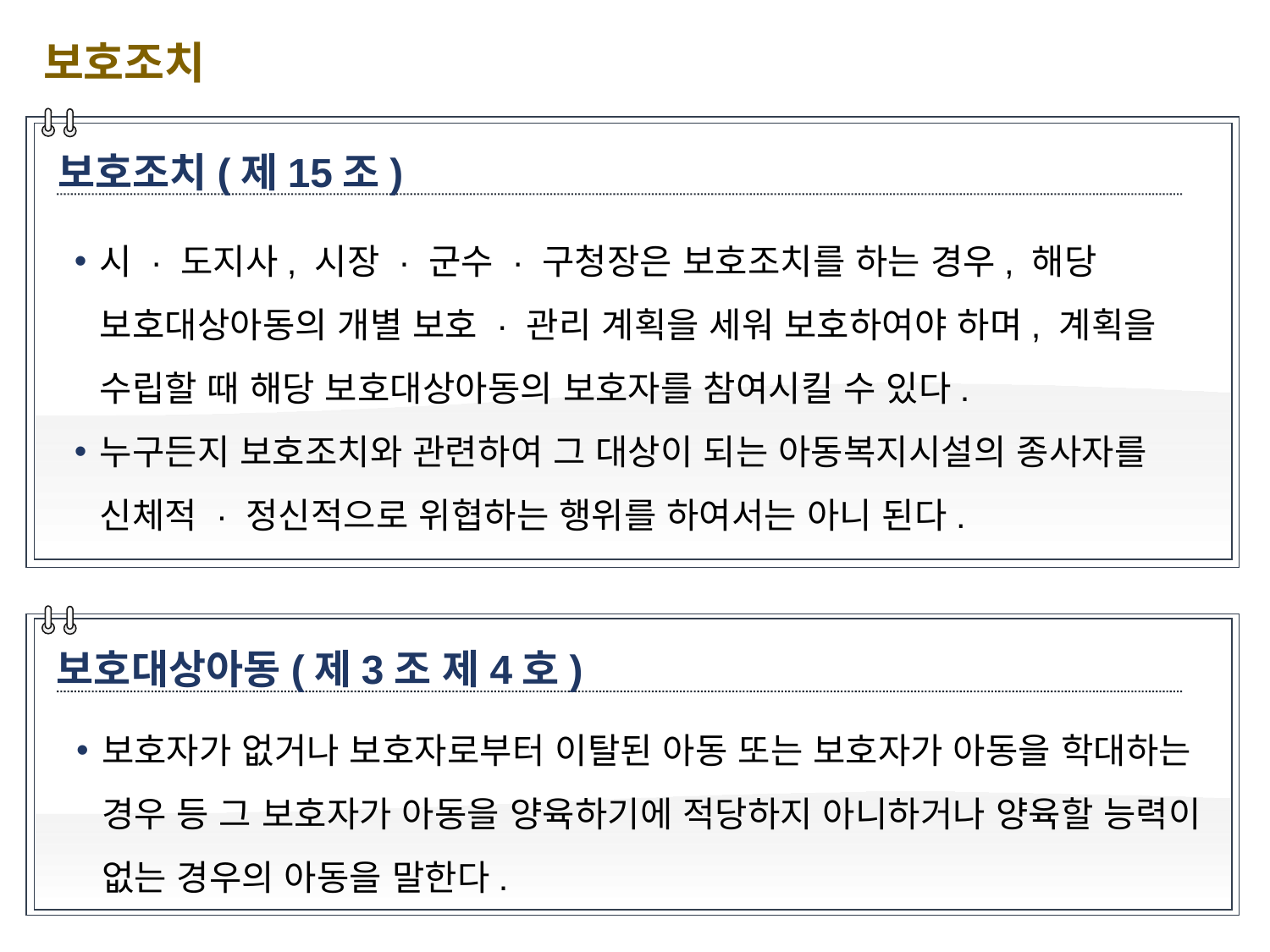

보호조치

보호조치(제15조)

시 · 도지사, 시장 · 군수 · 구청장은 보호조치를 하는 경우, 해당 보호대상아동의 개별 보호 · 관리 계획을 세워 보호하여야 하며, 계획을  수립할 때 해당 보호대상아동의 보호자를 참여시킬 수 있다.
누구든지 보호조치와 관련하여 그 대상이 되는 아동복지시설의 종사자를 신체적 · 정신적으로 위협하는 행위를 하여서는 아니 된다.

보호대상아동(제3조 제4호)

보호자가 없거나 보호자로부터 이탈된 아동 또는 보호자가 아동을 학대하는 경우 등 그 보호자가 아동을 양육하기에 적당하지 아니하거나 양육할 능력이 없는 경우의 아동을 말한다.